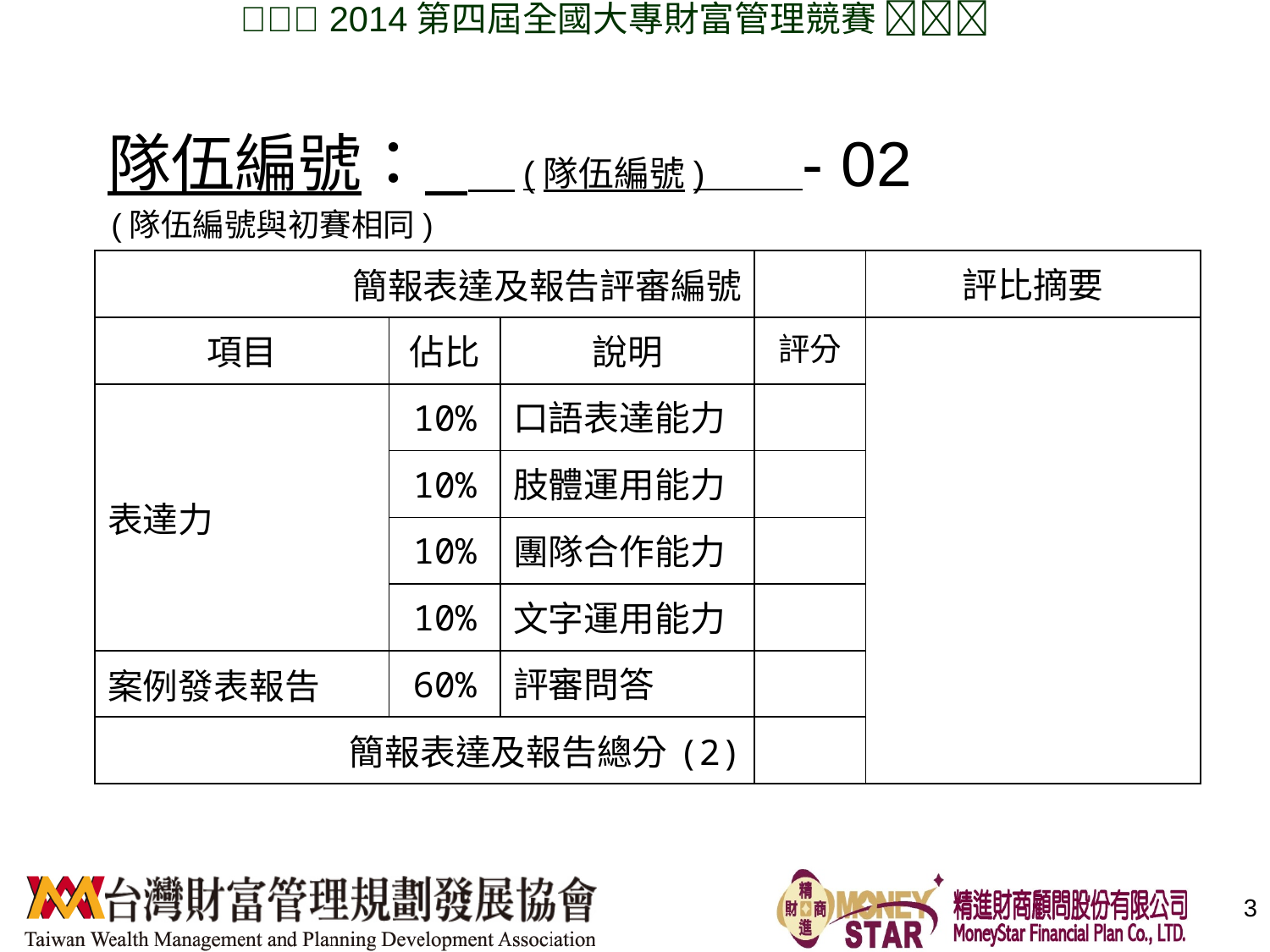

隊伍編號：         (隊伍編號)          - 02
(隊伍編號與初賽相同)
| 簡報表達及報告評審編號 |  |  |  | 評比摘要 |
| --- | --- | --- | --- | --- |
| 項目 | 佔比 | 說明 | 評分 |  |
| 表達力 | 10% | 口語表達能力 |  |  |
|  | 10% | 肢體運用能力 |  |  |
|  | 10% | 團隊合作能力 |  |  |
|  | 10% | 文字運用能力 |  |  |
| 案例發表報告 | 60% | 評審問答 |  |  |
| 簡報表達及報告總分(2) |  |  |  |  |
3